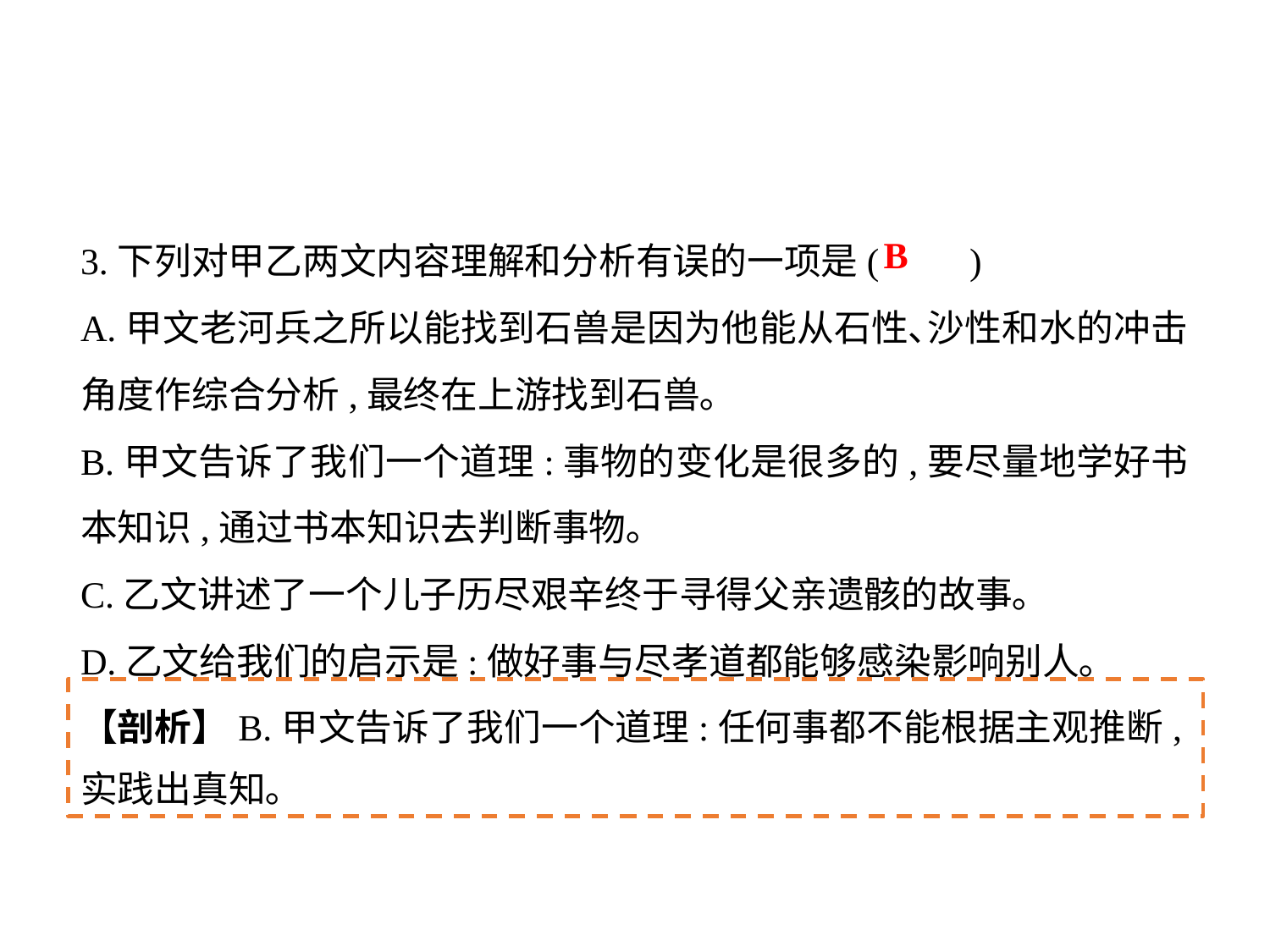

3.下列对甲乙两文内容理解和分析有误的一项是(	)
A.甲文老河兵之所以能找到石兽是因为他能从石性､沙性和水的冲击角度作综合分析,最终在上游找到石兽｡
B.甲文告诉了我们一个道理:事物的变化是很多的,要尽量地学好书本知识,通过书本知识去判断事物｡
C.乙文讲述了一个儿子历尽艰辛终于寻得父亲遗骸的故事｡
D.乙文给我们的启示是:做好事与尽孝道都能够感染影响别人｡
B
【剖析】B.甲文告诉了我们一个道理:任何事都不能根据主观推断,实践出真知｡